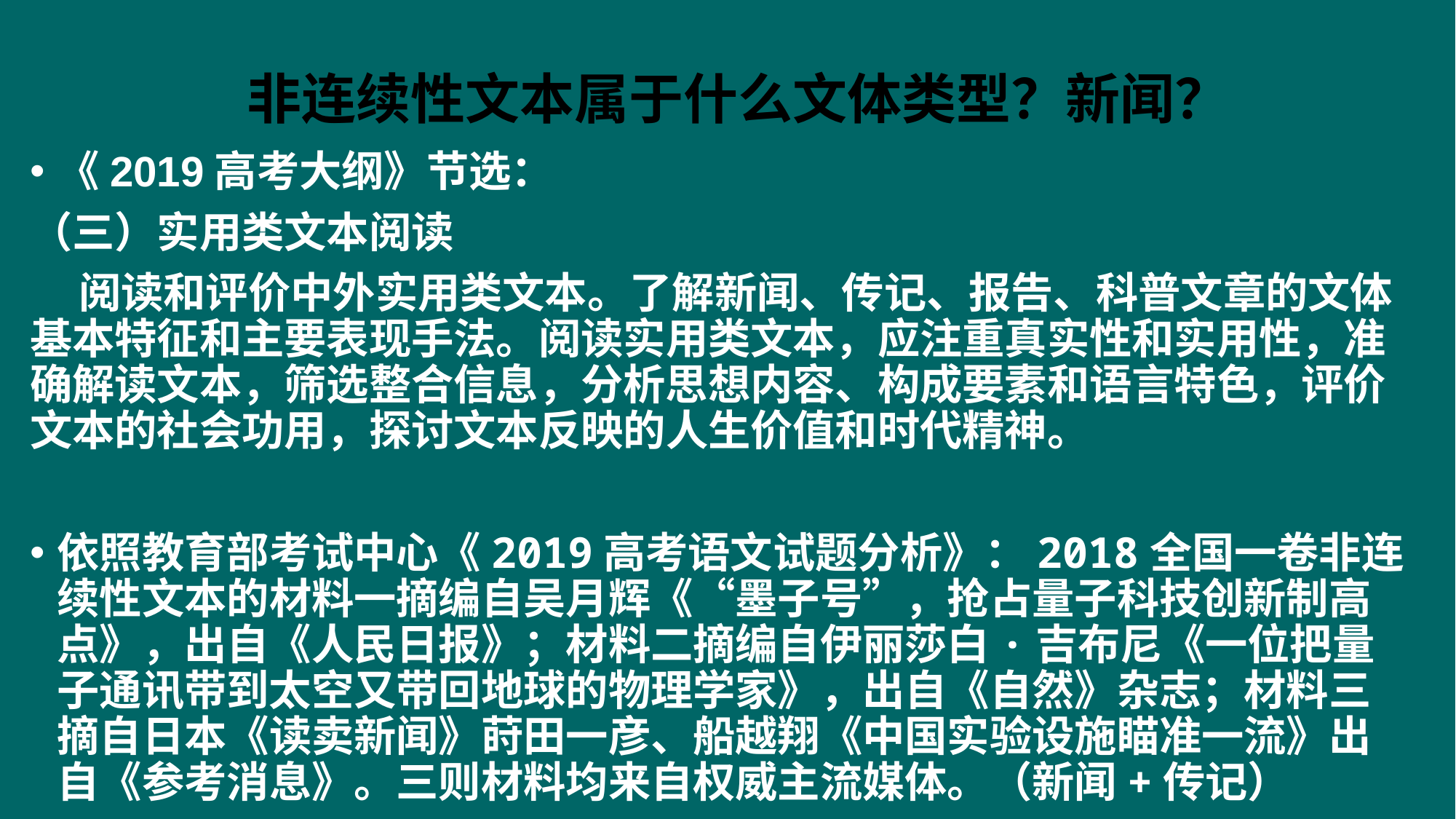

# 非连续性文本属于什么文体类型？新闻？
《2019高考大纲》节选：
（三）实用类文本阅读
    阅读和评价中外实用类文本。了解新闻、传记、报告、科普文章的文体基本特征和主要表现手法。阅读实用类文本，应注重真实性和实用性，准确解读文本，筛选整合信息，分析思想内容、构成要素和语言特色，评价文本的社会功用，探讨文本反映的人生价值和时代精神。

依照教育部考试中心《2019高考语文试题分析》：2018全国一卷非连续性文本的材料一摘编自吴月辉《“墨子号”，抢占量子科技创新制高点》，出自《人民日报》；材料二摘编自伊丽莎白·吉布尼《一位把量子通讯带到太空又带回地球的物理学家》，出自《自然》杂志；材料三摘自日本《读卖新闻》莳田一彦、船越翔《中国实验设施瞄准一流》出自《参考消息》。三则材料均来自权威主流媒体。（新闻+传记）